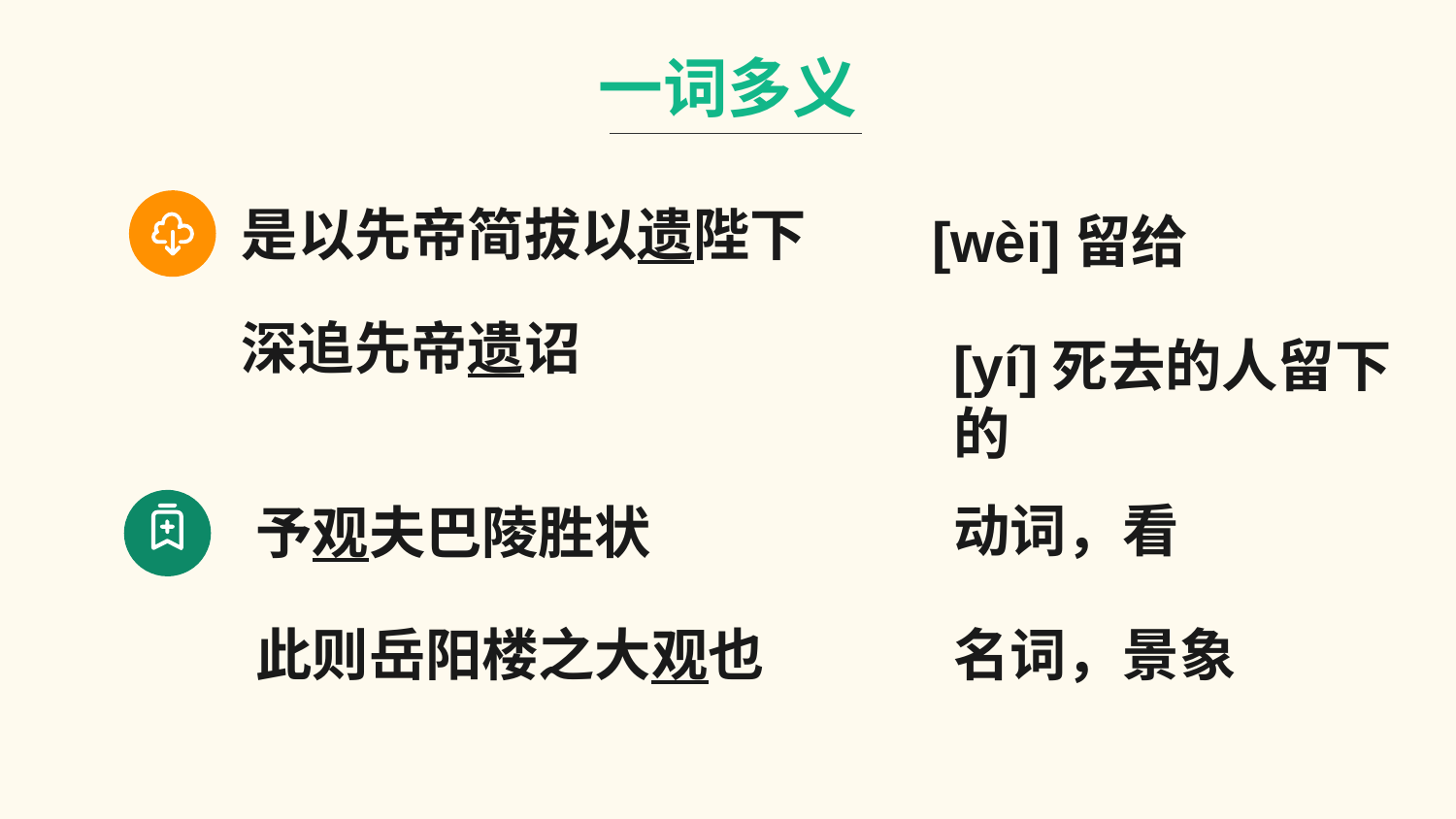

一词多义

是以先帝简拔以遗陛下

[wèi]留给
深追先帝遗诏
[yí]死去的人留下的
动词，看

予观夫巴陵胜状

此则岳阳楼之大观也
名词，景象